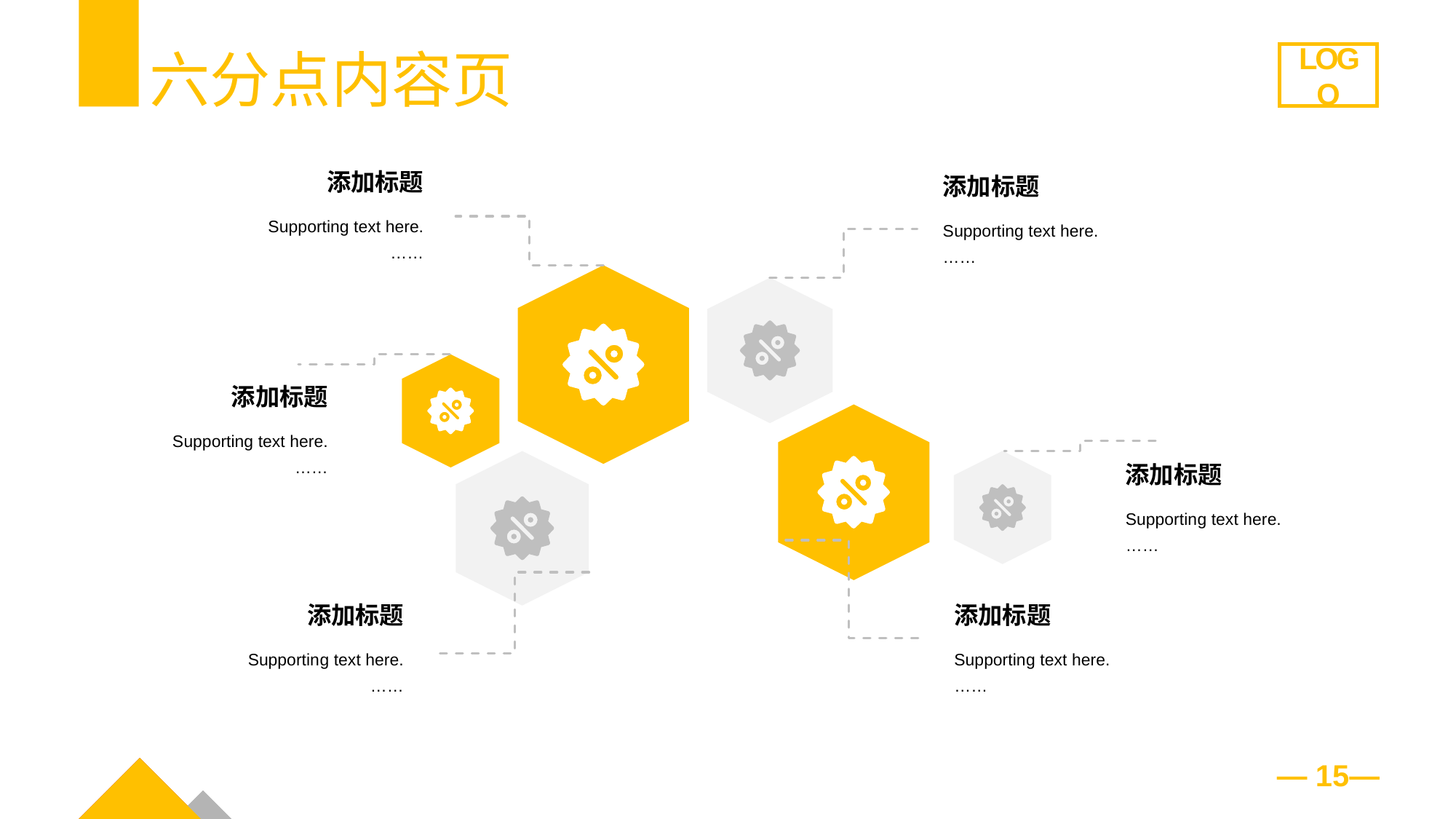

六分点内容页
LOGO
添加标题
添加标题
S upporting text here.
……
S upporting text here.
……

添加标题

S upporting text here.
……
添加标题

Supportin g text here.
……
添加标题
添加标题
Supportin g text here.
……
Supportin g text here.
……
— 15—